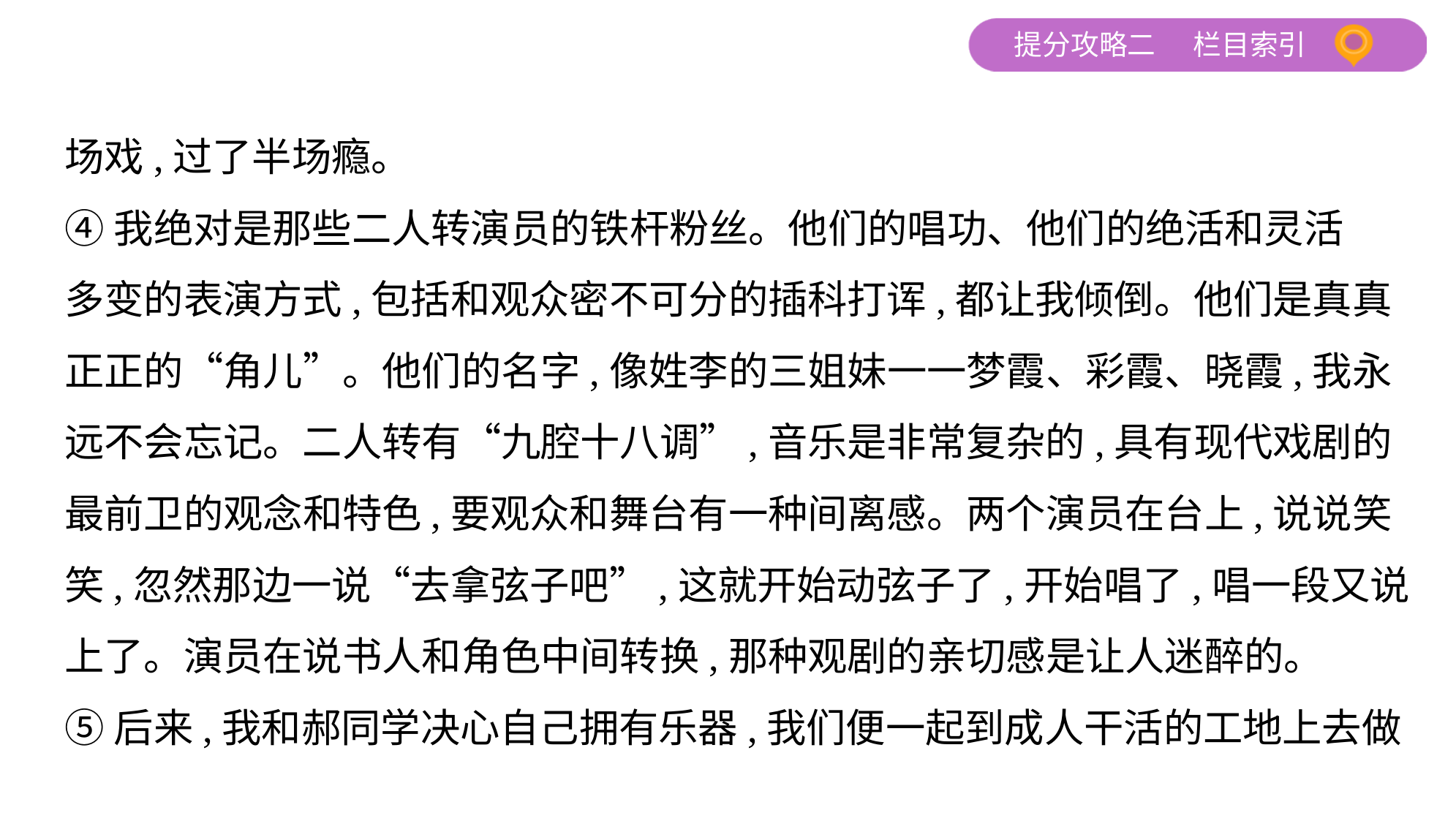

场戏,过了半场瘾。
④我绝对是那些二人转演员的铁杆粉丝。他们的唱功、他们的绝活和灵活
多变的表演方式,包括和观众密不可分的插科打诨,都让我倾倒。他们是真真
正正的“角儿”。他们的名字,像姓李的三姐妹一一梦霞、彩霞、晓霞,我永
远不会忘记。二人转有“九腔十八调”,音乐是非常复杂的,具有现代戏剧的
最前卫的观念和特色,要观众和舞台有一种间离感。两个演员在台上,说说笑
笑,忽然那边一说“去拿弦子吧”,这就开始动弦子了,开始唱了,唱一段又说
上了。演员在说书人和角色中间转换,那种观剧的亲切感是让人迷醉的。
⑤后来,我和郝同学决心自己拥有乐器,我们便一起到成人干活的工地上去做